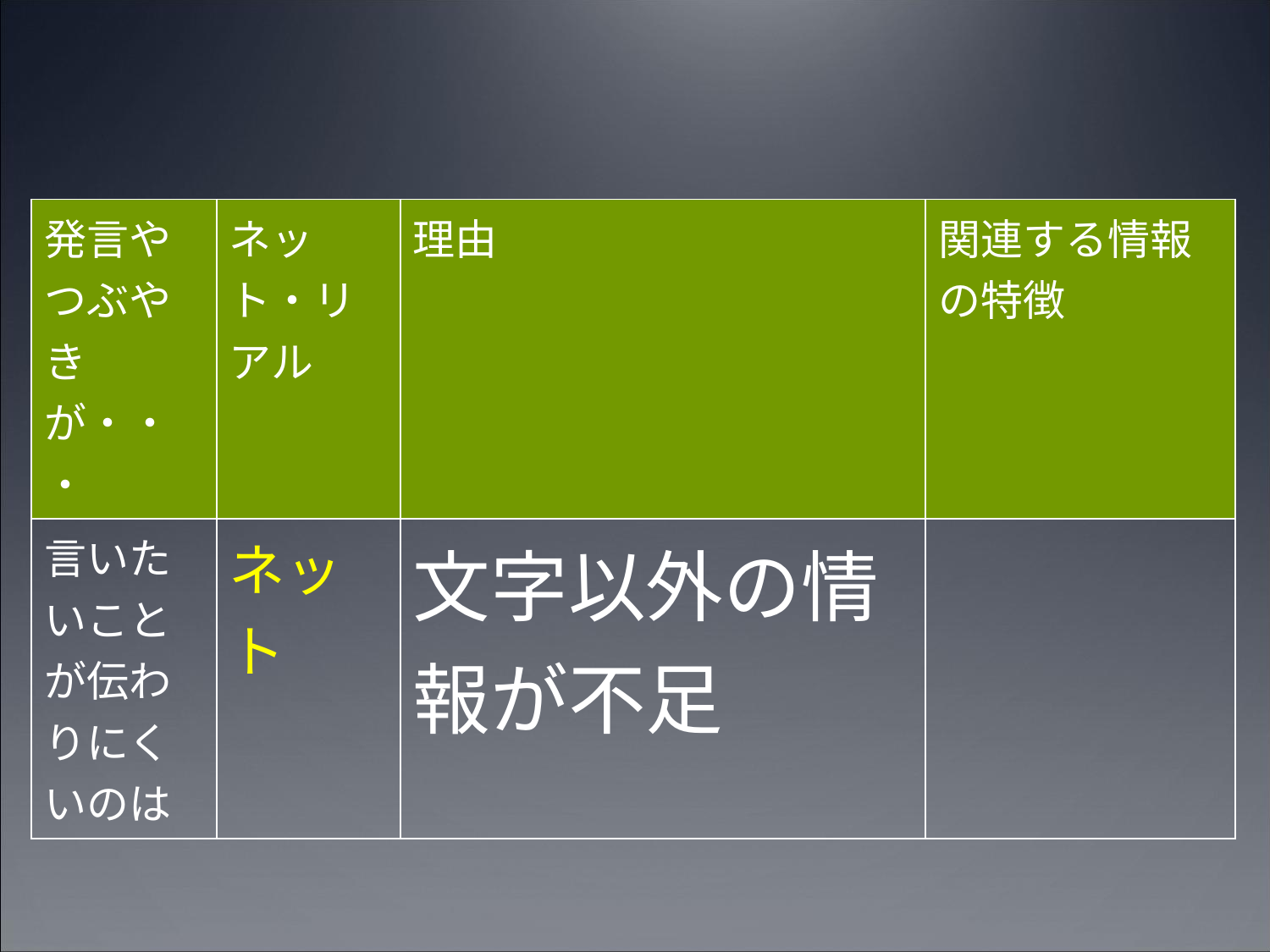

| 発言やつぶやきが・・・ | ネット・リアル | 理由 | 関連する情報の特徴 |
| --- | --- | --- | --- |
| 言いたいことが伝わりにくいのは | ネット | 文字以外の情報が不足 |  |